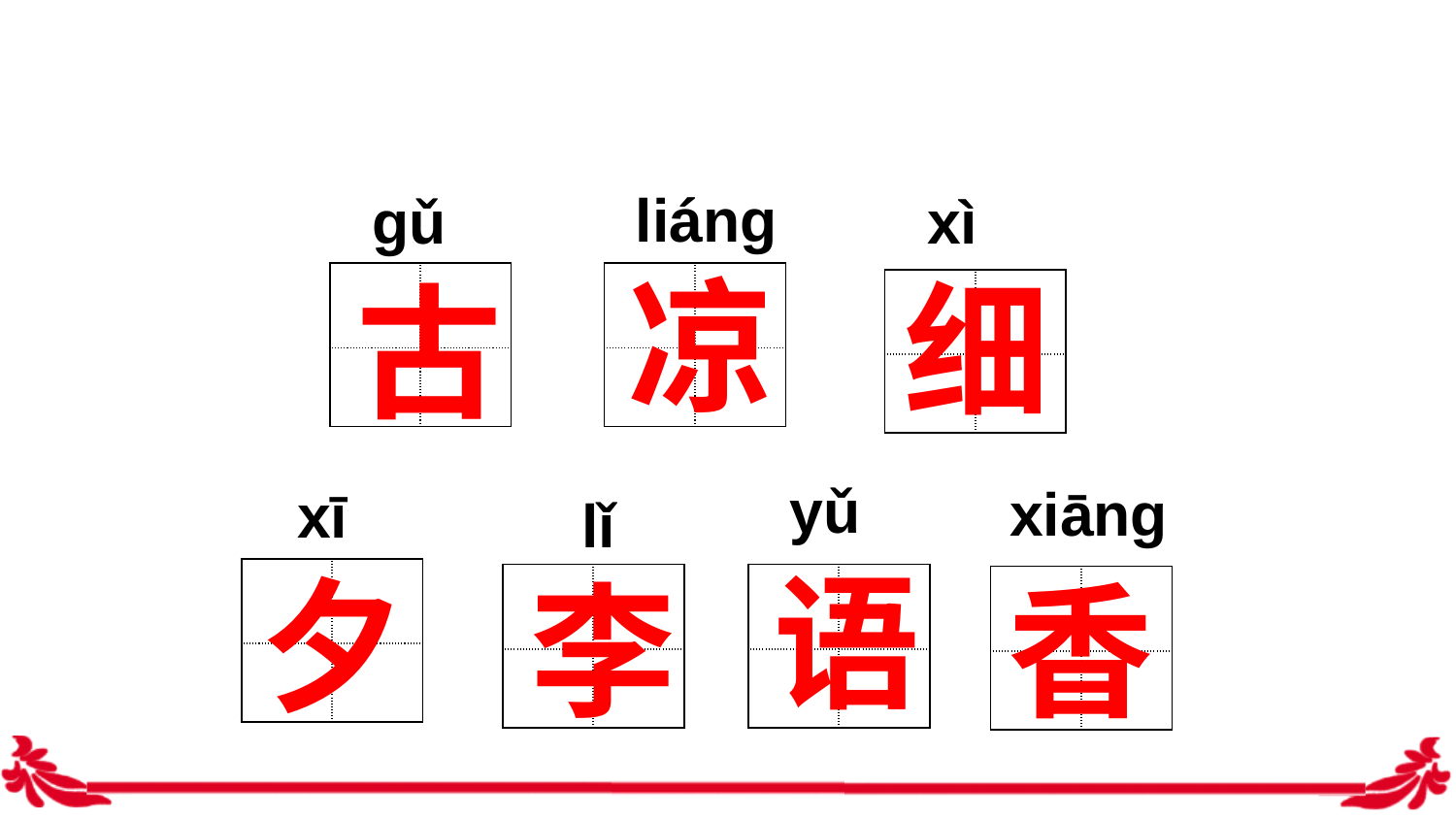

liáng
gǔ
xì
凉
细
古
|  |  |
| --- | --- |
|  |  |
|  |  |
| --- | --- |
|  |  |
|  |  |
| --- | --- |
|  |  |
yǔ
xiāng
xī
lǐ
语
夕
李
香
|  |  |
| --- | --- |
|  |  |
|  |  |
| --- | --- |
|  |  |
|  |  |
| --- | --- |
|  |  |
|  |  |
| --- | --- |
|  |  |